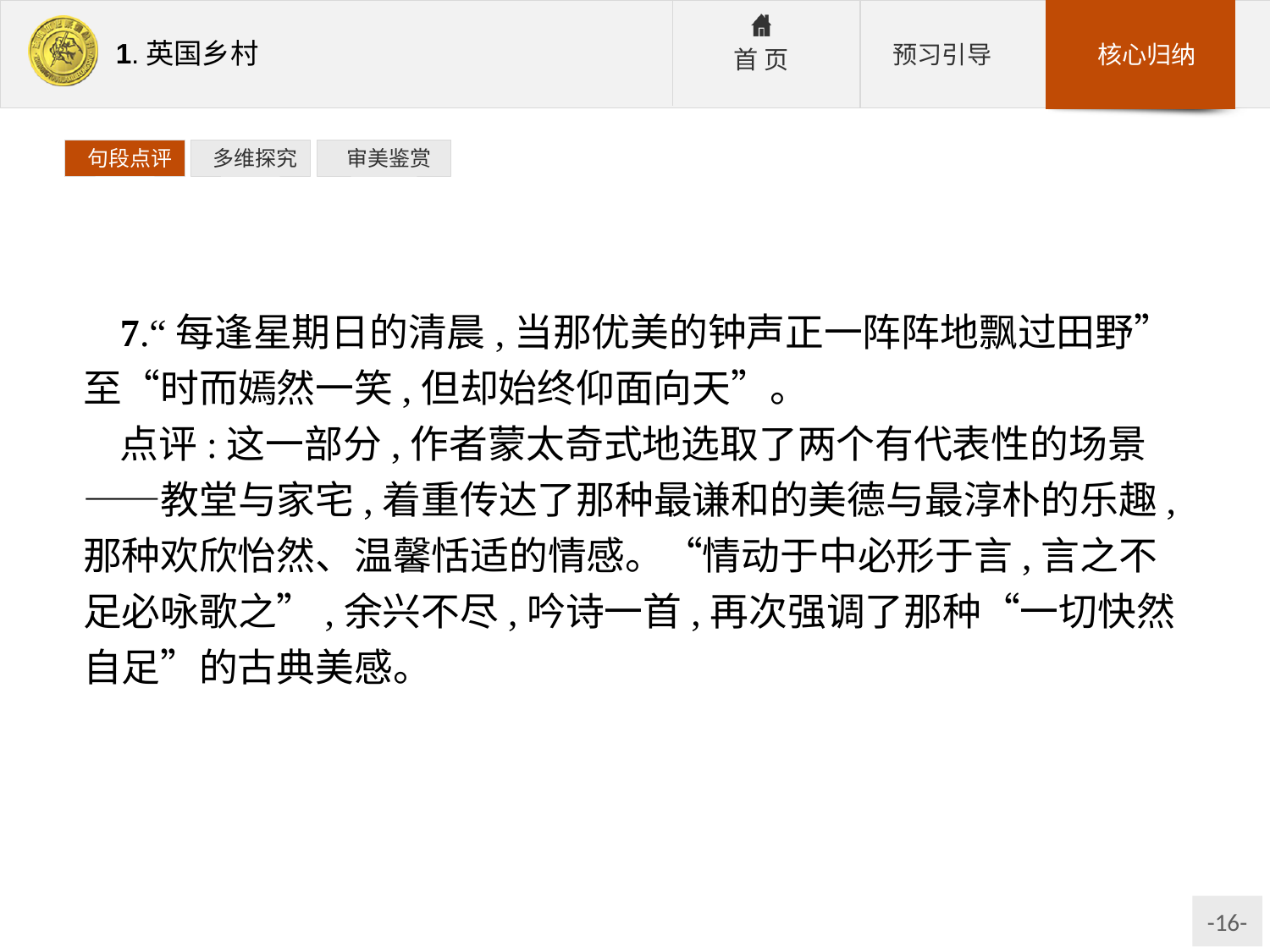

句段点评
 多维探究
 审美鉴赏
7.“每逢星期日的清晨,当那优美的钟声正一阵阵地飘过田野”至“时而嫣然一笑,但却始终仰面向天”。
点评:这一部分,作者蒙太奇式地选取了两个有代表性的场景——教堂与家宅,着重传达了那种最谦和的美德与最淳朴的乐趣,那种欢欣怡然、温馨恬适的情感。“情动于中必形于言,言之不足必咏歌之”,余兴不尽,吟诗一首,再次强调了那种“一切快然自足”的古典美感。